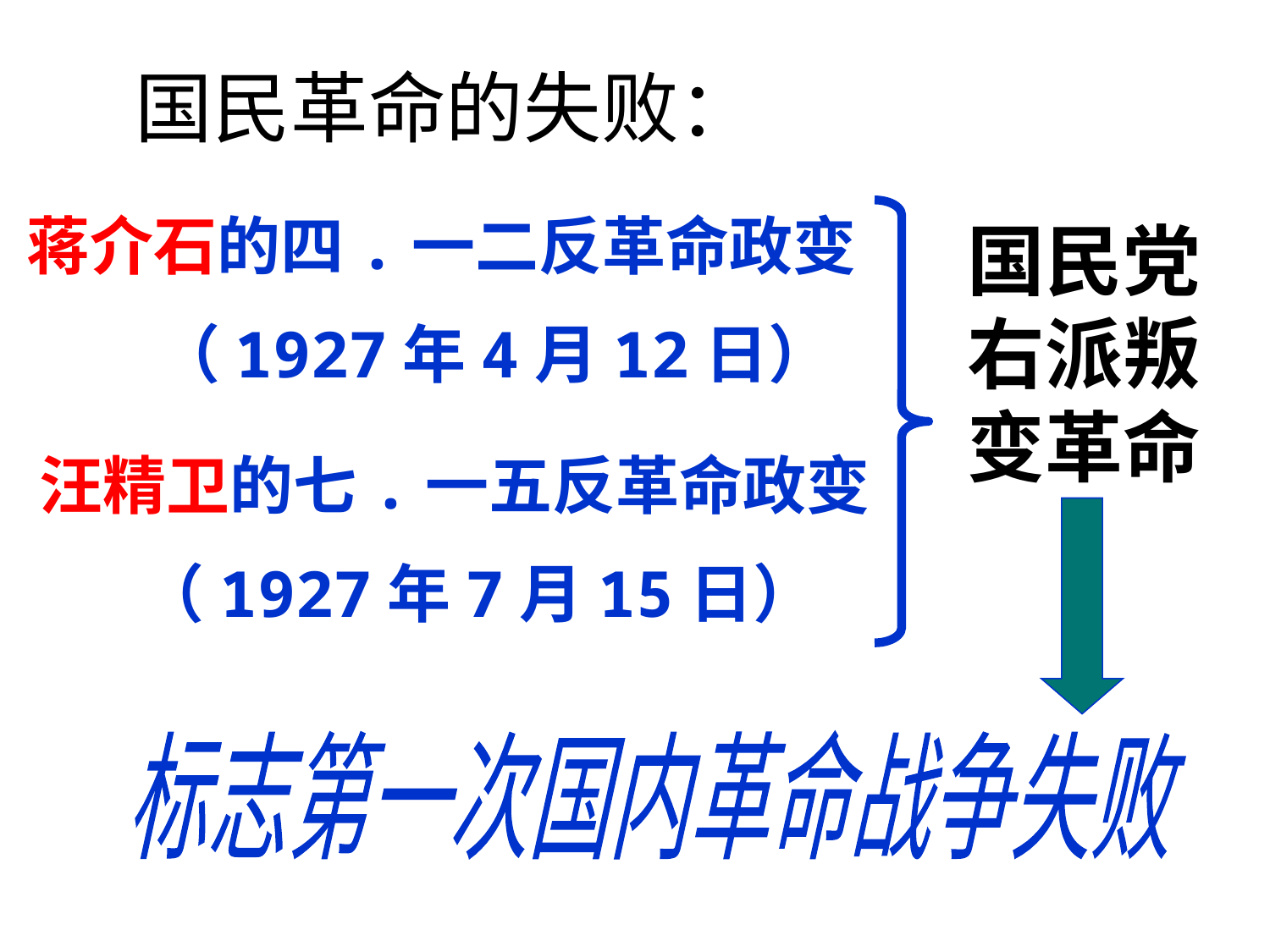

# 国民革命的失败：
蒋介石的四.一二反革命政变
        （1927年4月12日）

国民党右派叛变革命
汪精卫的七.一五反革命政变
      （1927年7月15日）

标志第一次国内革命战争失败